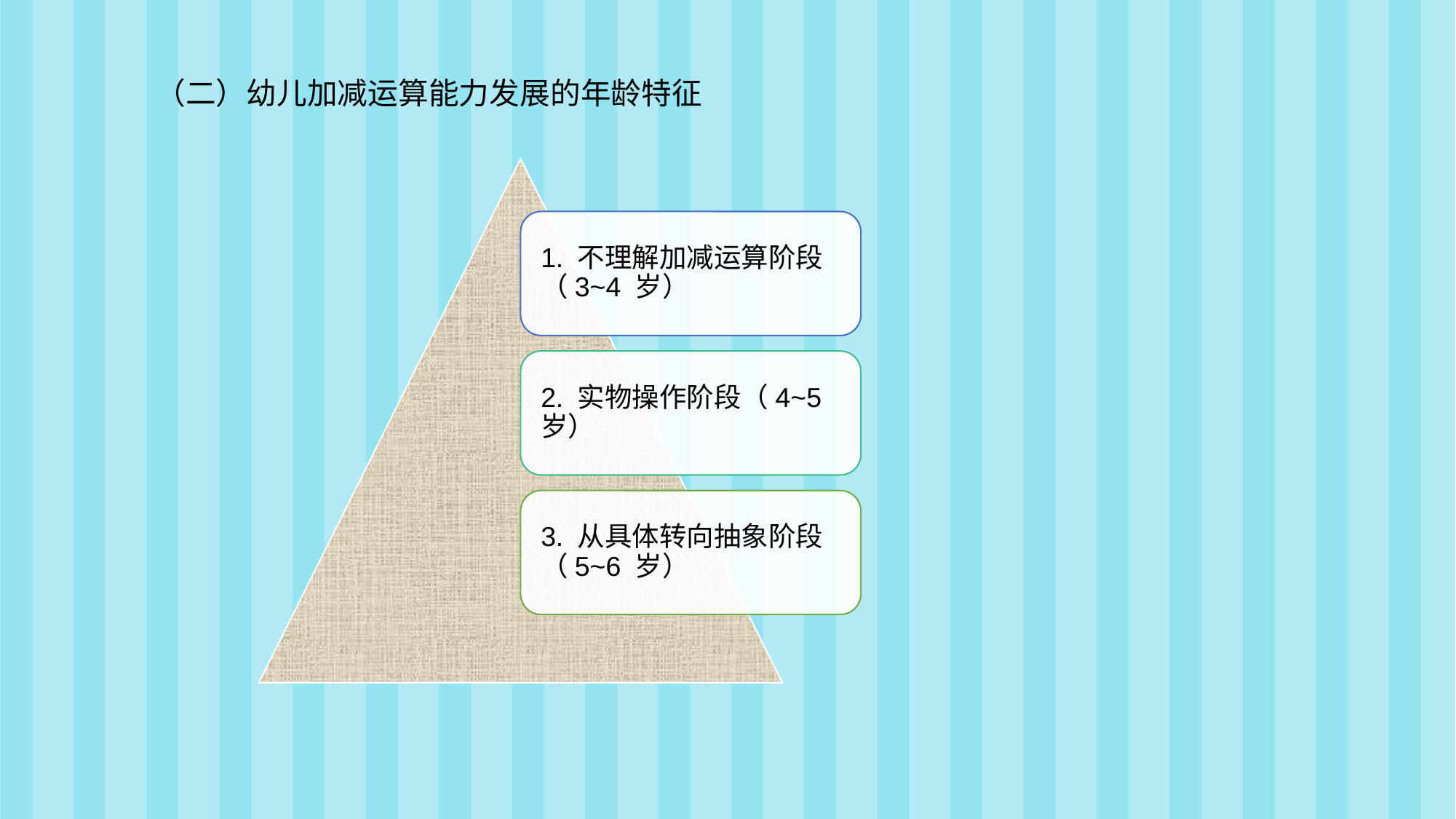

（二）幼儿加减运算能力发展的年龄特征
1. 不理解加减运算阶段（3~4 岁）
2. 实物操作阶段（4~5 岁）
3. 从具体转向抽象阶段（5~6 岁）